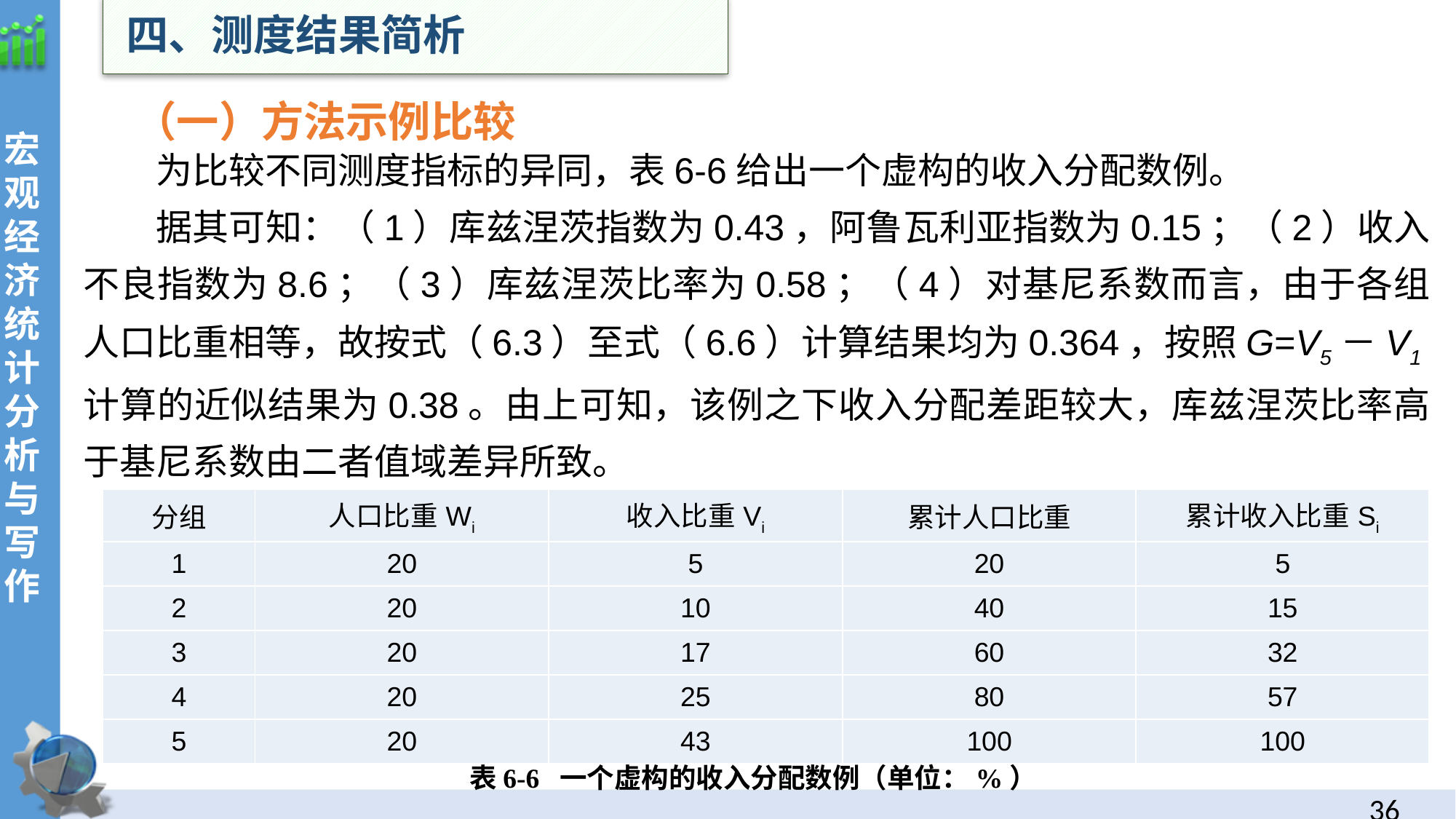

四、测度结果简析
（一）方法示例比较
为比较不同测度指标的异同，表6-6给出一个虚构的收入分配数例。
据其可知：（1）库兹涅茨指数为0.43，阿鲁瓦利亚指数为0.15；（2）收入不良指数为8.6；（3）库兹涅茨比率为0.58；（4）对基尼系数而言，由于各组人口比重相等，故按式（6.3）至式（6.6）计算结果均为0.364，按照G=V5－V1计算的近似结果为0.38。由上可知，该例之下收入分配差距较大，库兹涅茨比率高于基尼系数由二者值域差异所致。

| 分组 | 人口比重Wi | 收入比重Vi | 累计人口比重 | 累计收入比重Si |
| --- | --- | --- | --- | --- |
| 1 | 20 | 5 | 20 | 5 |
| 2 | 20 | 10 | 40 | 15 |
| 3 | 20 | 17 | 60 | 32 |
| 4 | 20 | 25 | 80 | 57 |
| 5 | 20 | 43 | 100 | 100 |

表6-6  一个虚构的收入分配数例（单位：%）
36